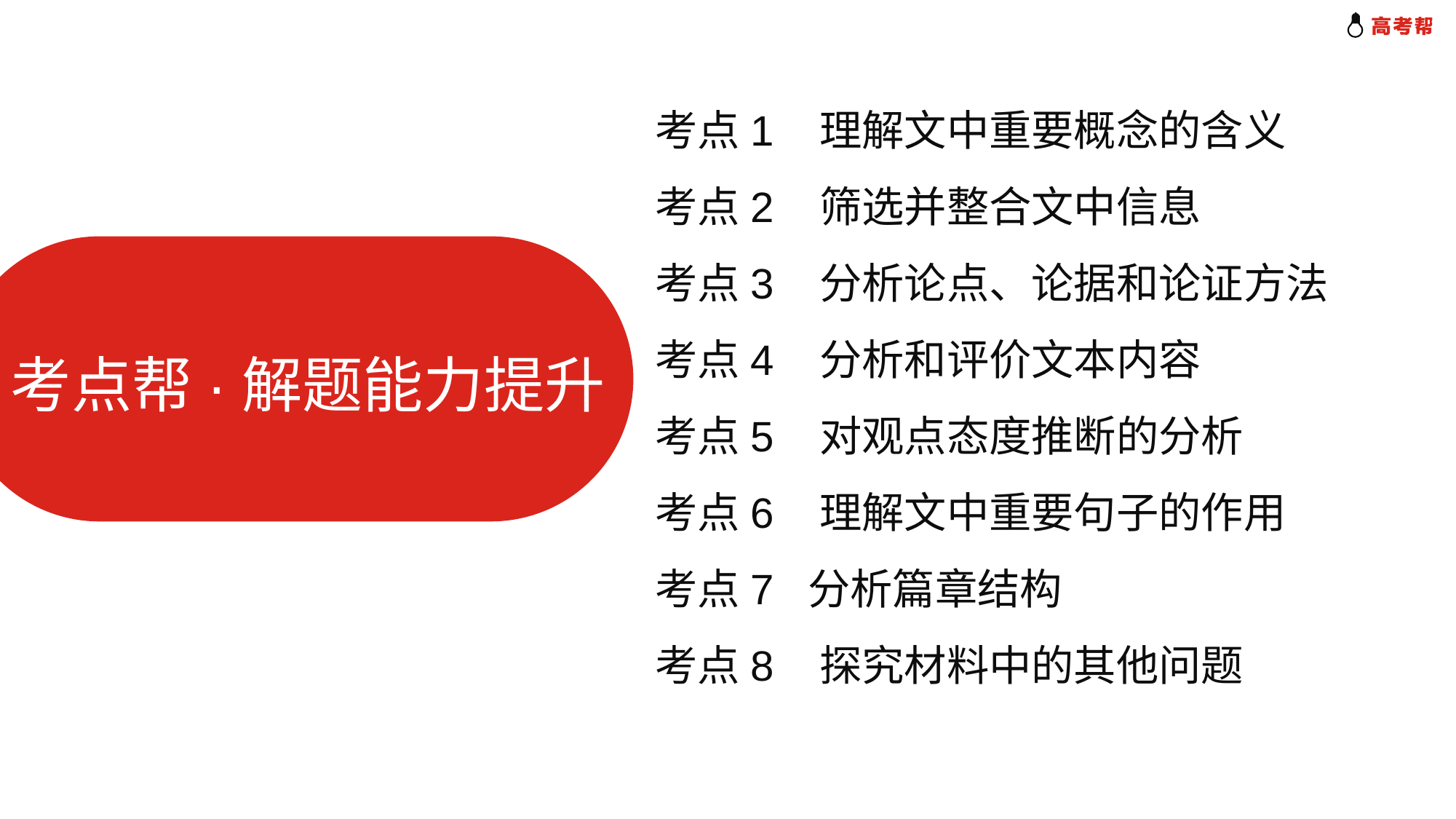

考点1   理解文中重要概念的含义
考点2   筛选并整合文中信息
考点3   分析论点、论据和论证方法
考点4   分析和评价文本内容
考点5   对观点态度推断的分析
考点6   理解文中重要句子的作用
考点7  分析篇章结构
考点8   探究材料中的其他问题
考点帮·解题能力提升